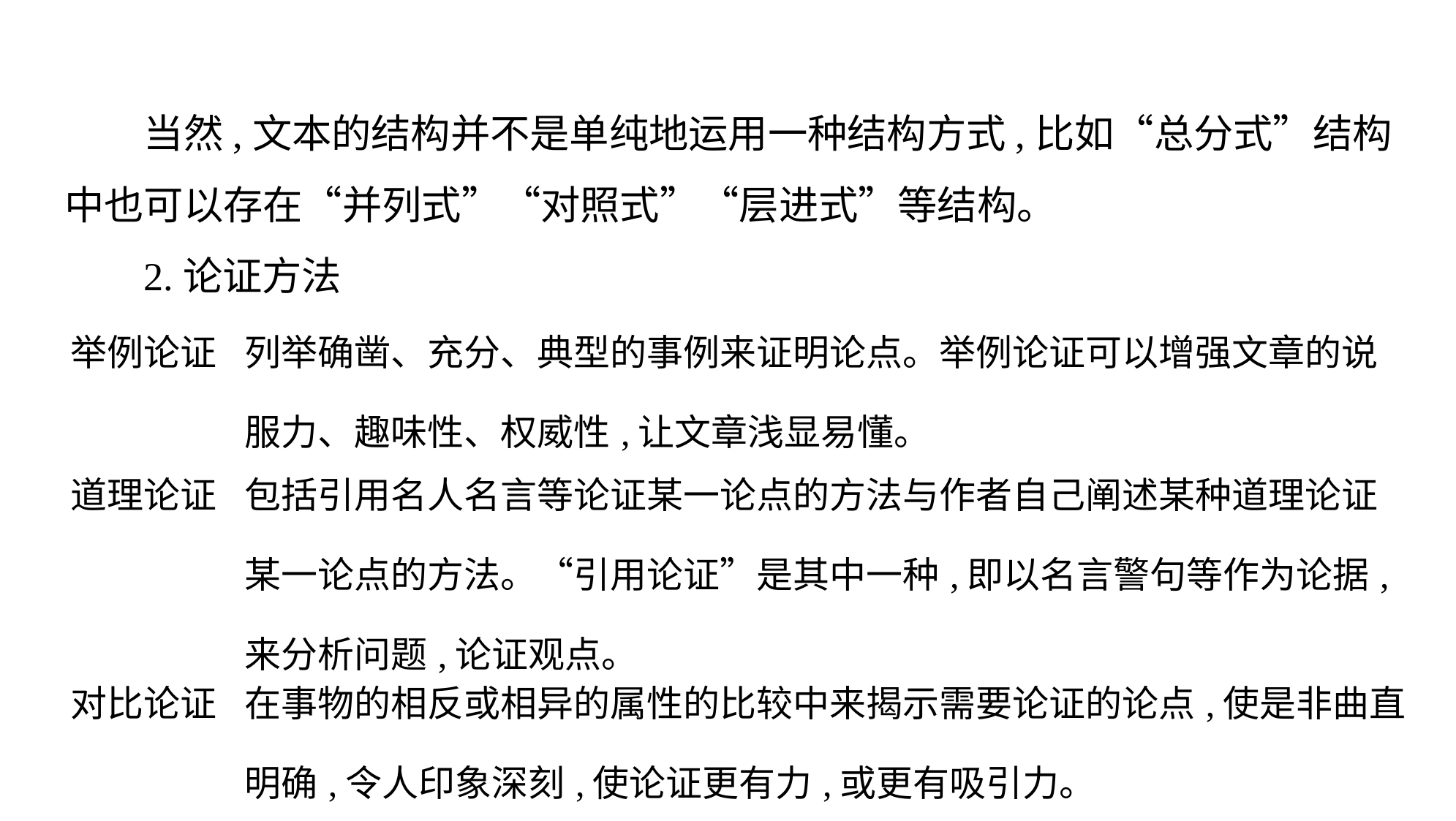

当然,文本的结构并不是单纯地运用一种结构方式,比如“总分式”结构
中也可以存在“并列式”“对照式”“层进式”等结构。
        2.论证方法
| 举例论证 | 列举确凿、充分、典型的事例来证明论点。举例论证可以增强文章的说服力、趣味性、权威性,让文章浅显易懂。 |
| --- | --- |
| 道理论证 | 包括引用名人名言等论证某一论点的方法与作者自己阐述某种道理论证某一论点的方法。“引用论证”是其中一种,即以名言警句等作为论据,来分析问题,论证观点。 |
| 对比论证 | 在事物的相反或相异的属性的比较中来揭示需要论证的论点,使是非曲直明确,令人印象深刻,使论证更有力,或更有吸引力。 |